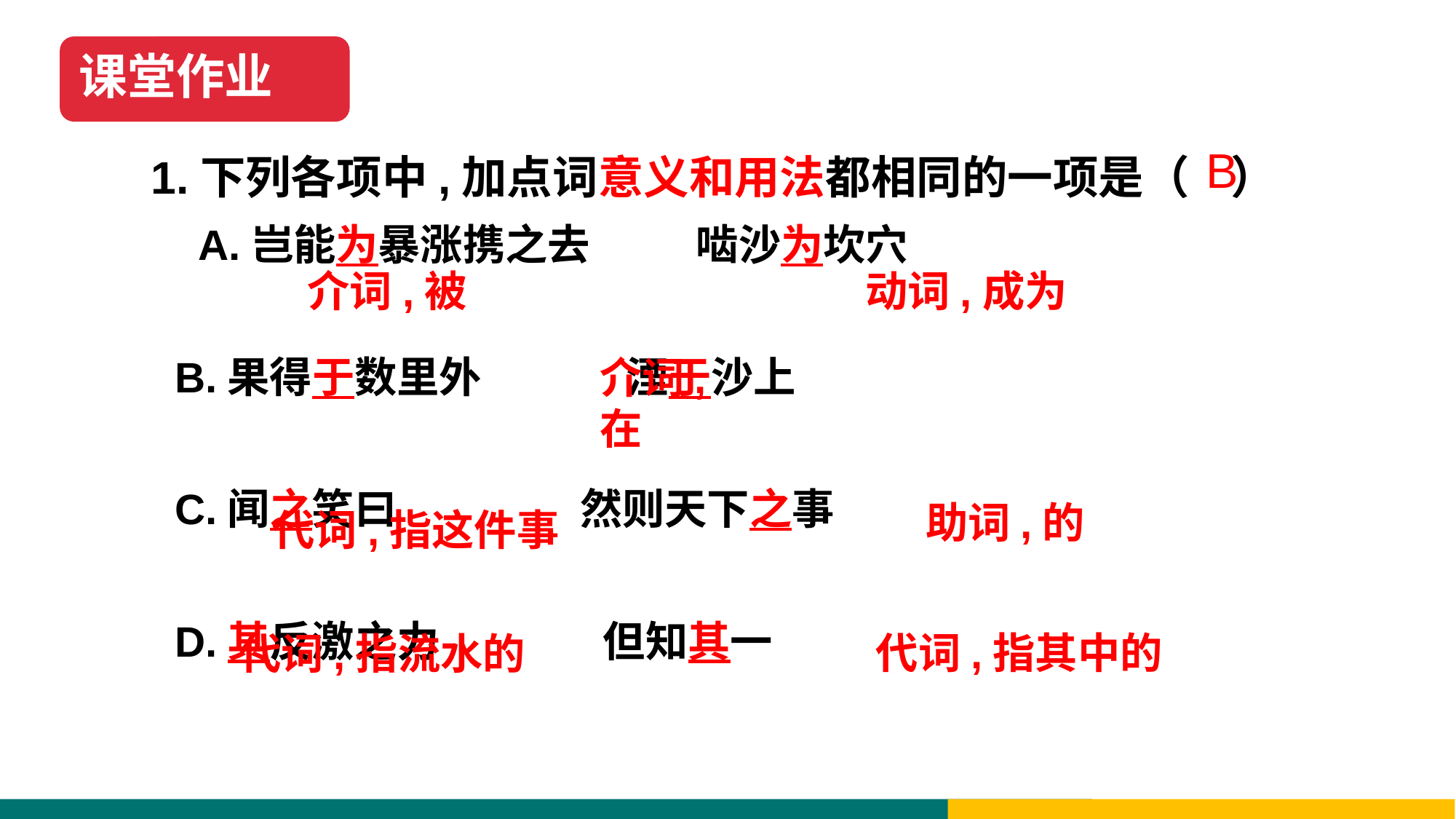

课堂作业
B
1.下列各项中,加点词意义和用法都相同的一项是（    ）
    A.岂能为暴涨携之去           啮沙为坎穴

  B.果得于数里外               湮于沙上

  C.闻之笑曰                   然则天下之事

  D.其反激之力                 但知其一
介词,被
动词,成为
介词,在
助词,的
代词,指这件事
代词,指其中的
代词,指流水的